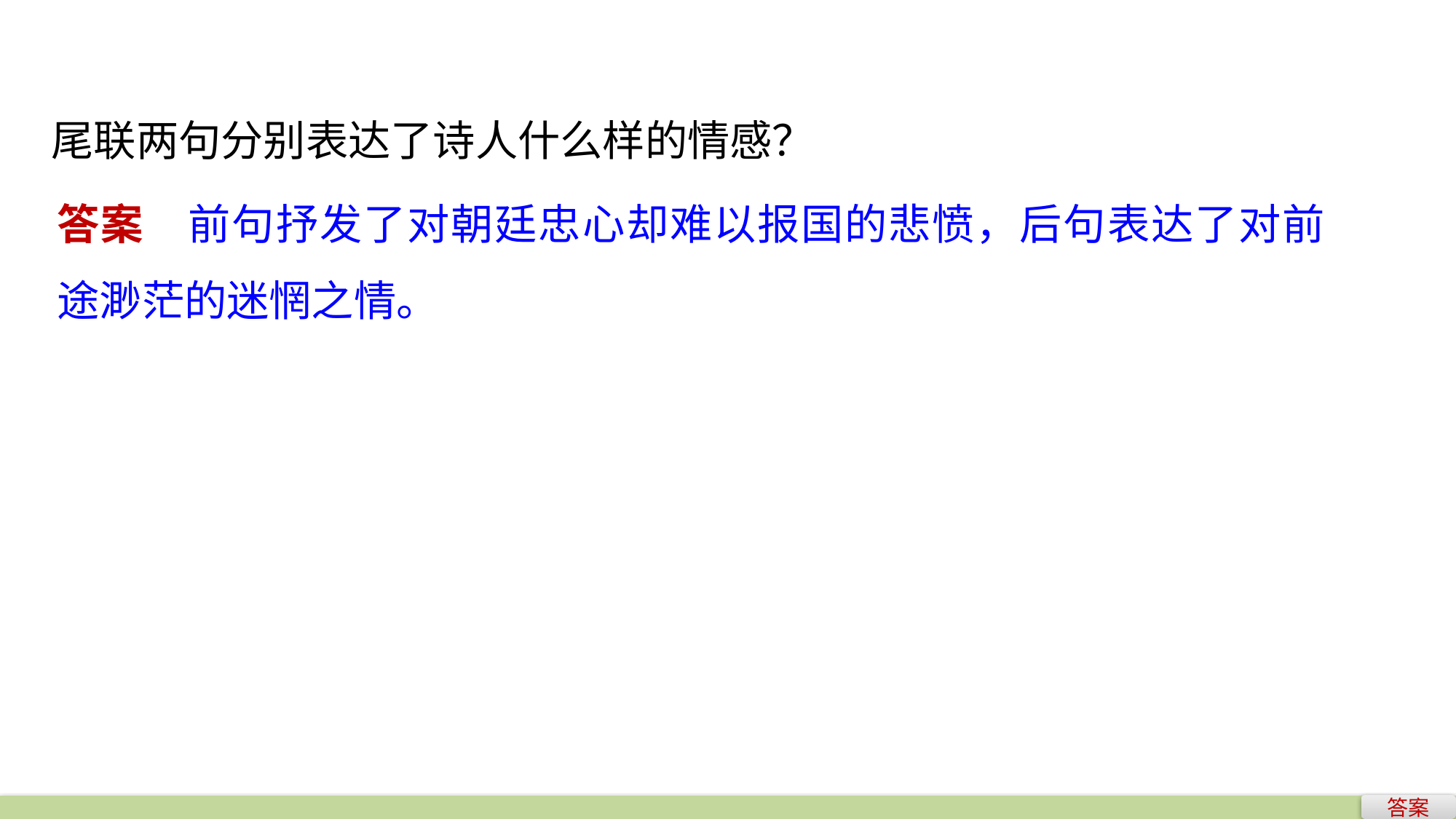

尾联两句分别表达了诗人什么样的情感？
答案　前句抒发了对朝廷忠心却难以报国的悲愤，后句表达了对前途渺茫的迷惘之情。
答案